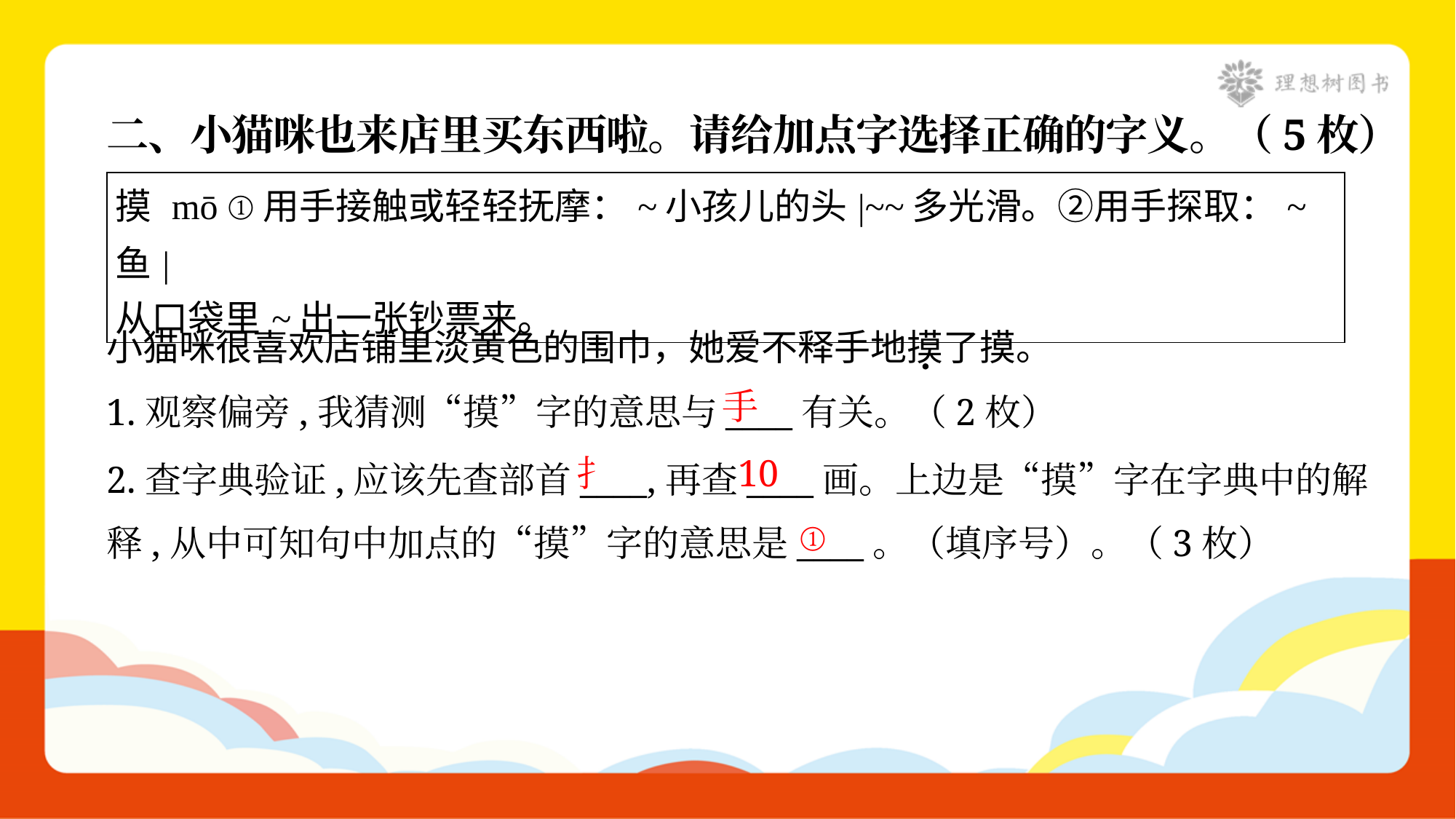

二、小猫咪也来店里买东西啦。请给加点字选择正确的字义。（5枚）
| 摸 mō ①用手接触或轻轻抚摩：~小孩儿的头|~~多光滑。②用手探取：~鱼| 从口袋里~出一张钞票来。 |
| --- |
小猫咪很喜欢店铺里淡黄色的围巾，她爱不释手地摸了摸。
手

1.观察偏旁,我猜测“摸”字的意思与____有关。（2枚）
扌
10
2.查字典验证,应该先查部首____,再查____画。上边是“摸”字在字典中的解
释,从中可知句中加点的“摸”字的意思是____。（填序号）。（3枚）
①